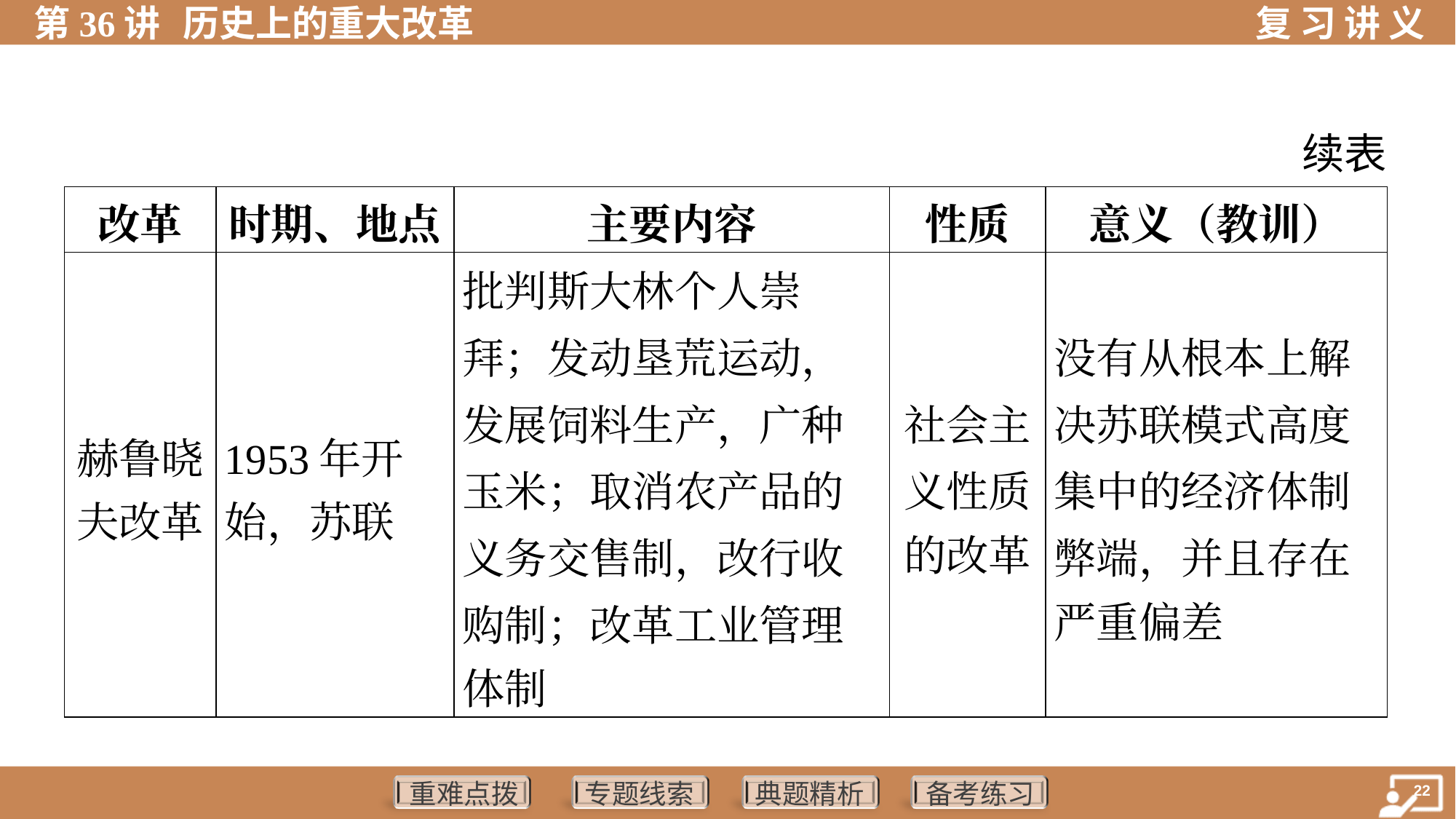

续表
| 改革 | 时期、地点 | 主要内容 | 性质 | 意义（教训） |
| --- | --- | --- | --- | --- |
| 赫鲁晓 夫改革 | 1953年开 始，苏联 | 批判斯大林个人崇 拜；发动垦荒运动， 发展饲料生产，广种 玉米；取消农产品的 义务交售制，改行收 购制；改革工业管理 体制 | 社会主 义性质 的改革 | 没有从根本上解 决苏联模式高度 集中的经济体制 弊端，并且存在 严重偏差 |